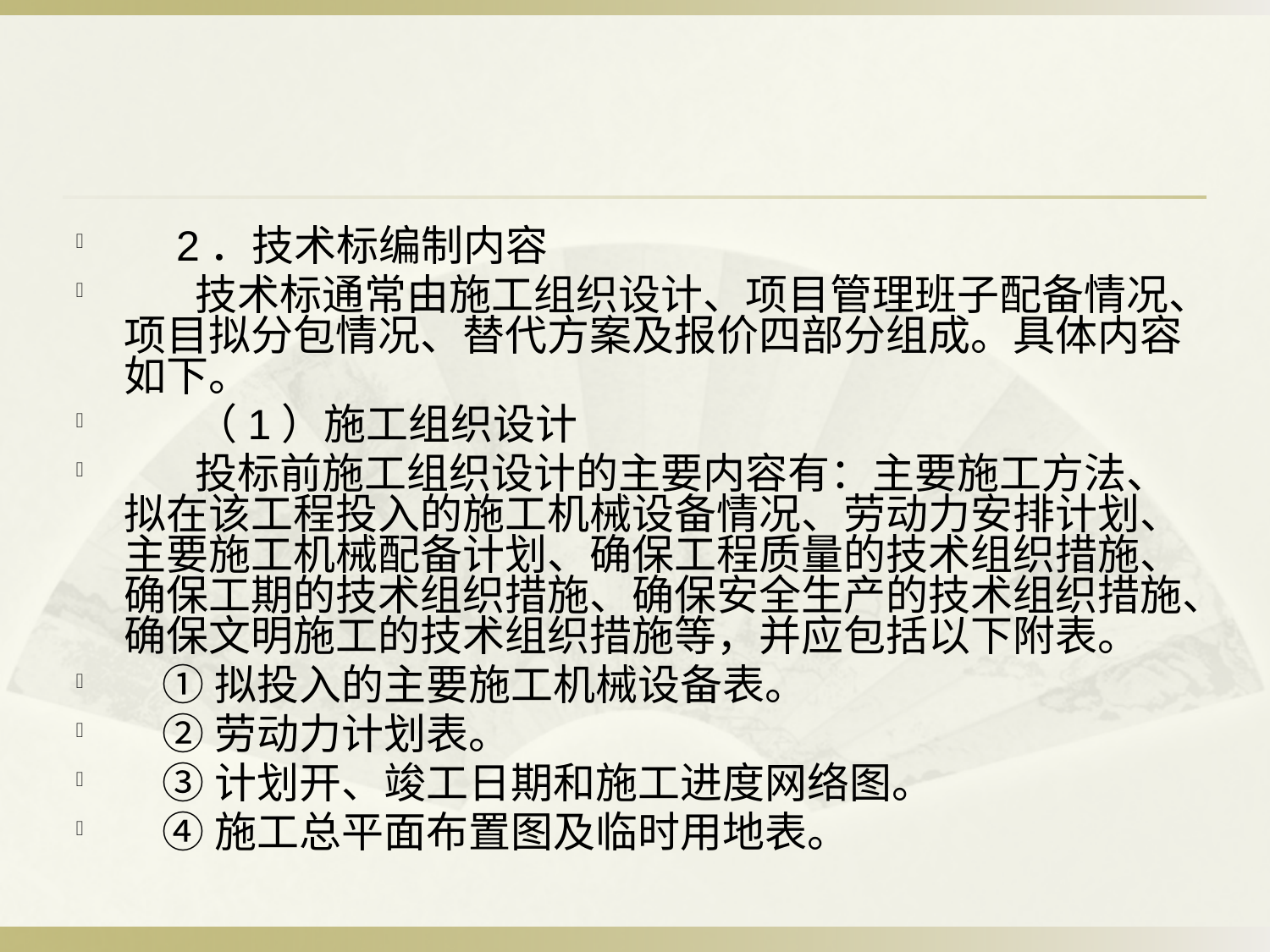

#
　2．技术标编制内容
  　技术标通常由施工组织设计、项目管理班子配备情况、项目拟分包情况、替代方案及报价四部分组成。具体内容如下。
 　 （1）施工组织设计
 　 投标前施工组织设计的主要内容有：主要施工方法、拟在该工程投入的施工机械设备情况、劳动力安排计划、主要施工机械配备计划、确保工程质量的技术组织措施、确保工期的技术组织措施、确保安全生产的技术组织措施、确保文明施工的技术组织措施等，并应包括以下附表。
    ①拟投入的主要施工机械设备表。
    ②劳动力计划表。
    ③计划开、竣工日期和施工进度网络图。
    ④施工总平面布置图及临时用地表。